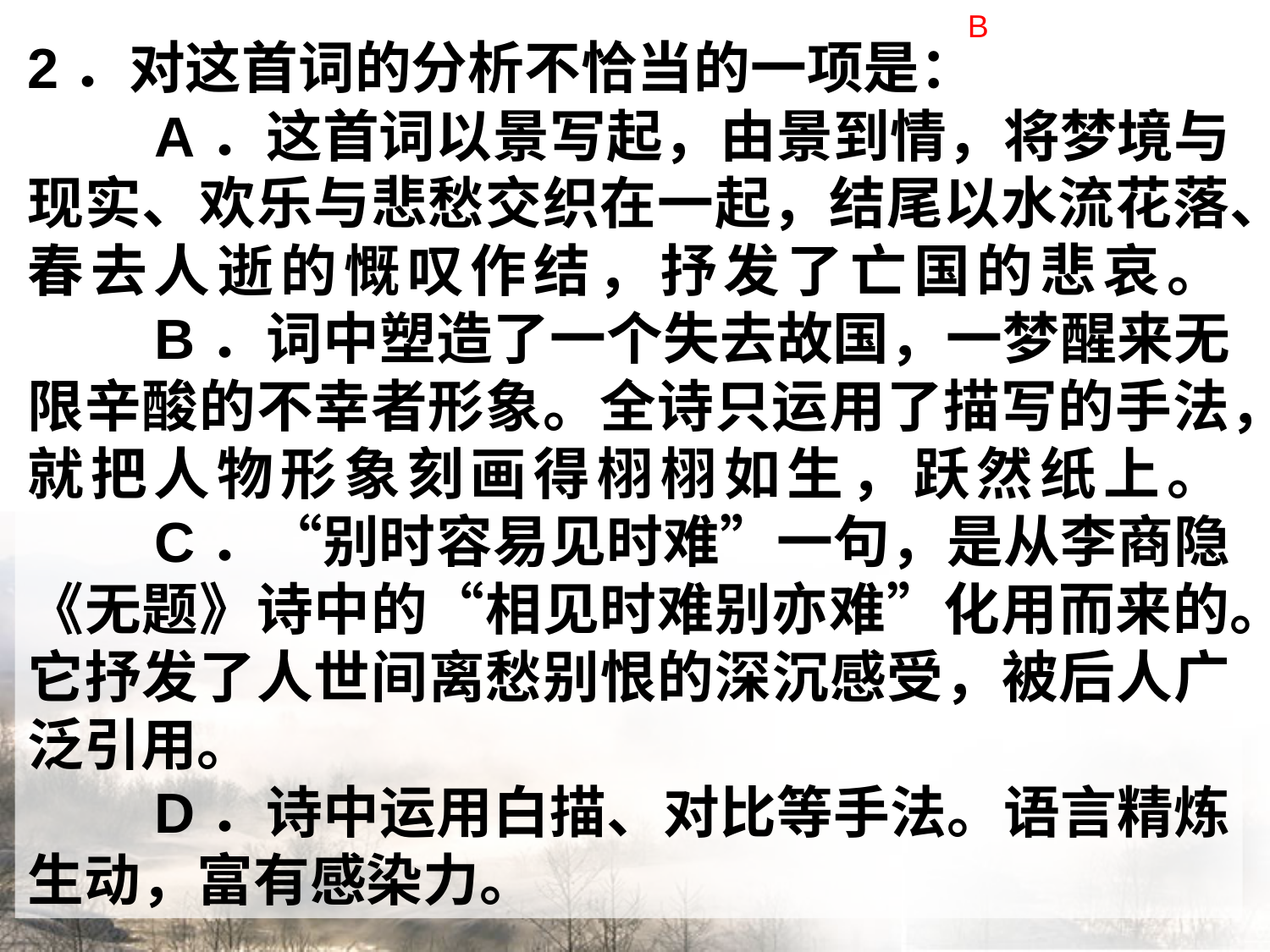

B
2．对这首词的分析不恰当的一项是：
　　A．这首词以景写起，由景到情，将梦境与现实、欢乐与悲愁交织在一起，结尾以水流花落、春去人逝的慨叹作结，抒发了亡国的悲哀。
　　B．词中塑造了一个失去故国，一梦醒来无限辛酸的不幸者形象。全诗只运用了描写的手法，就把人物形象刻画得栩栩如生，跃然纸上。
　　C．“别时容易见时难”一句，是从李商隐《无题》诗中的“相见时难别亦难”化用而来的。它抒发了人世间离愁别恨的深沉感受，被后人广泛引用。
        D．诗中运用白描、对比等手法。语言精炼生动，富有感染力。